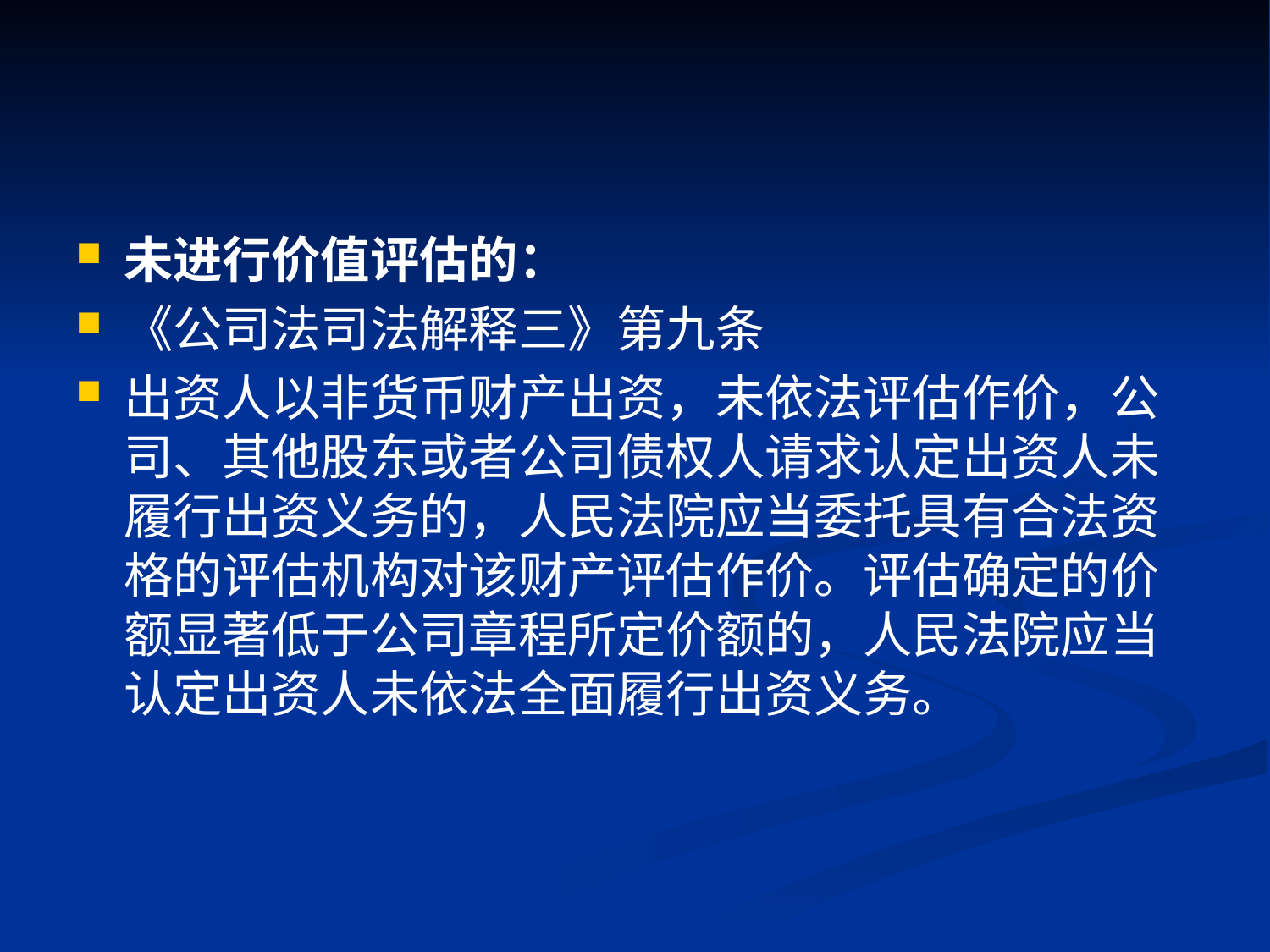

#
未进行价值评估的：
《公司法司法解释三》第九条
出资人以非货币财产出资，未依法评估作价，公司、其他股东或者公司债权人请求认定出资人未履行出资义务的，人民法院应当委托具有合法资格的评估机构对该财产评估作价。评估确定的价额显著低于公司章程所定价额的，人民法院应当认定出资人未依法全面履行出资义务。